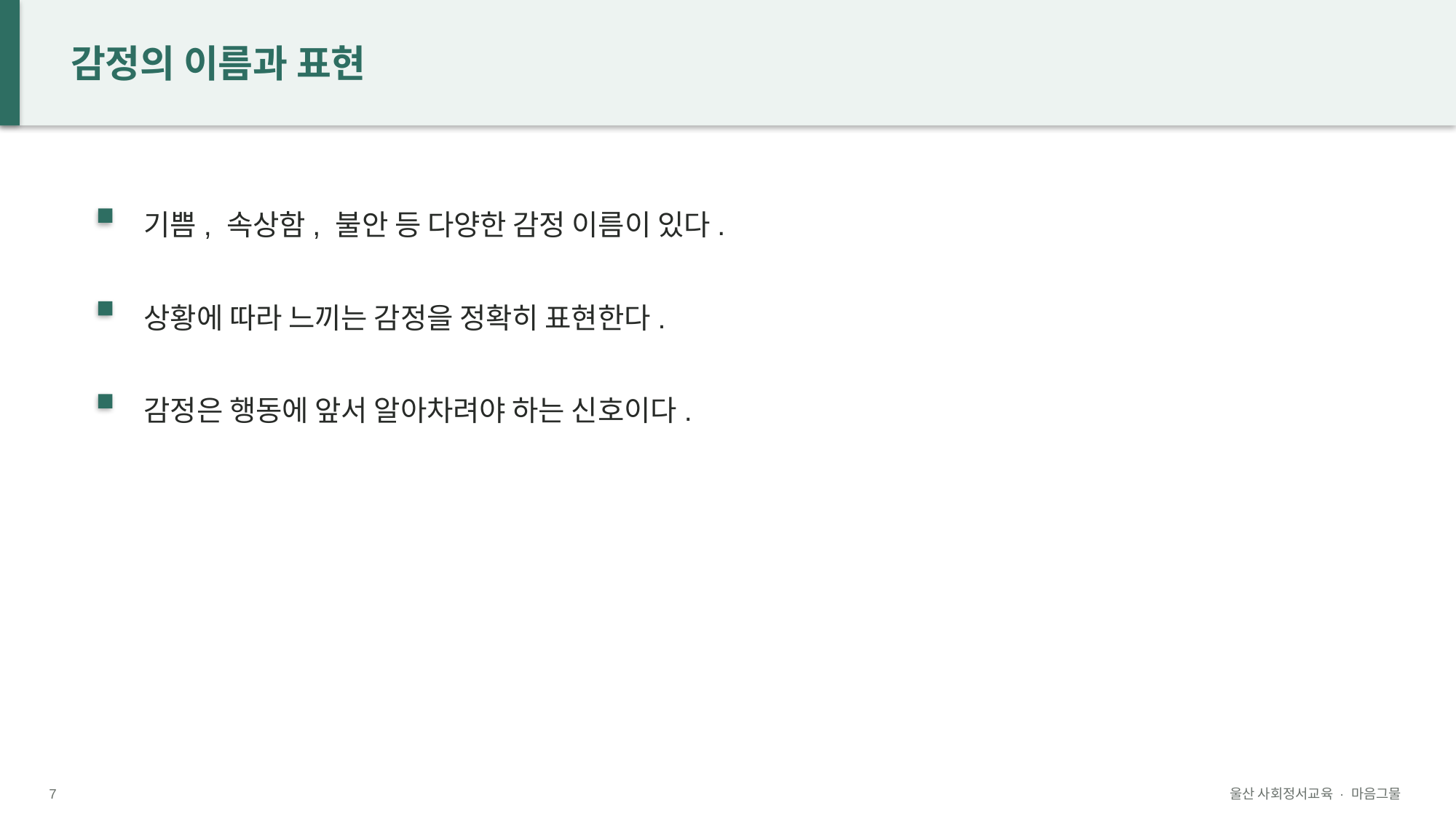

감정의 이름과 표현
기쁨, 속상함, 불안 등 다양한 감정 이름이 있다.

상황에 따라 느끼는 감정을 정확히 표현한다.

감정은 행동에 앞서 알아차려야 하는 신호이다.

7
울산 사회정서교육 · 마음그물